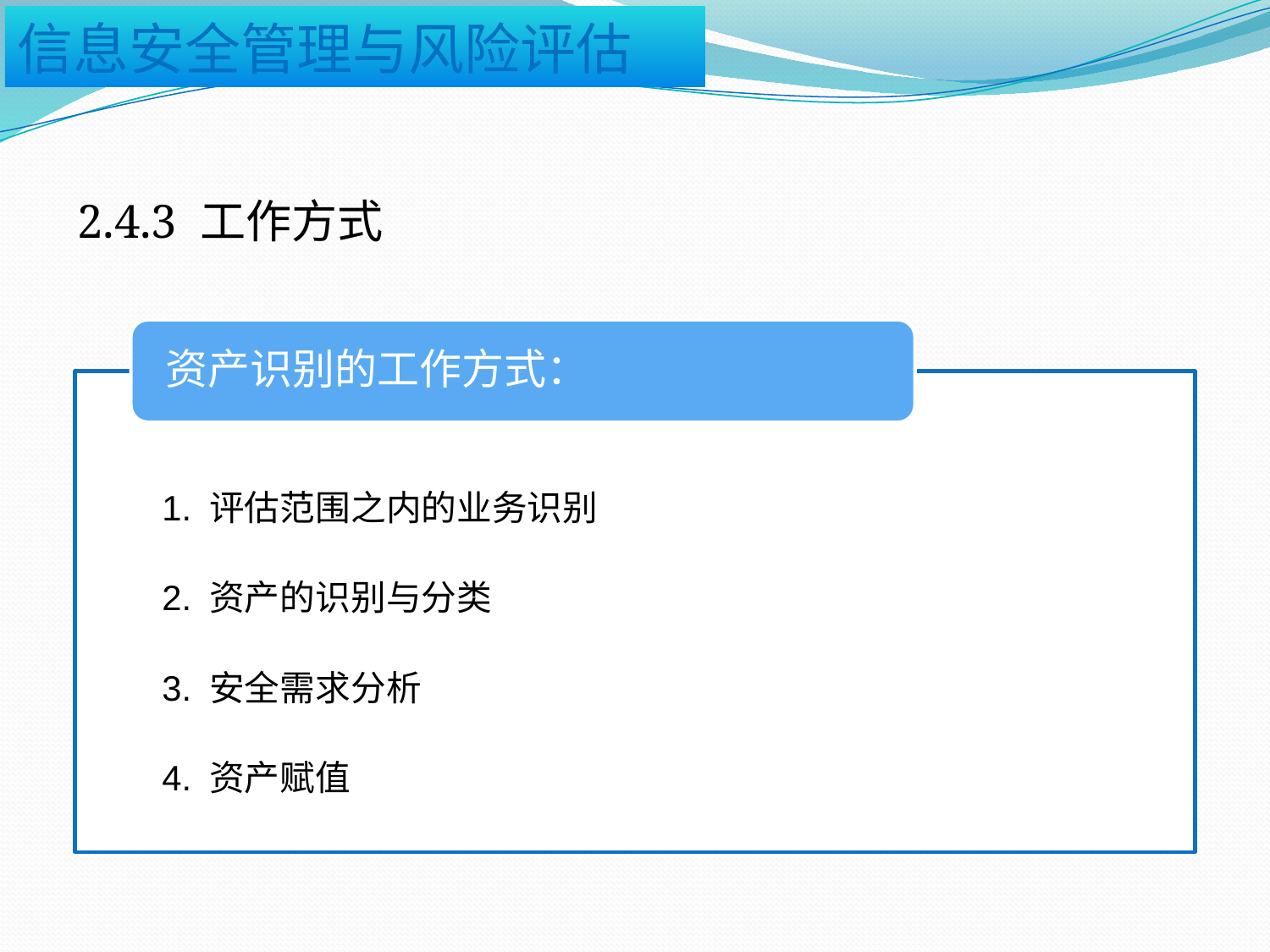

2.4.3 工作方式
资产识别的工作方式：
1. 评估范围之内的业务识别
2. 资产的识别与分类
3. 安全需求分析
4. 资产赋值